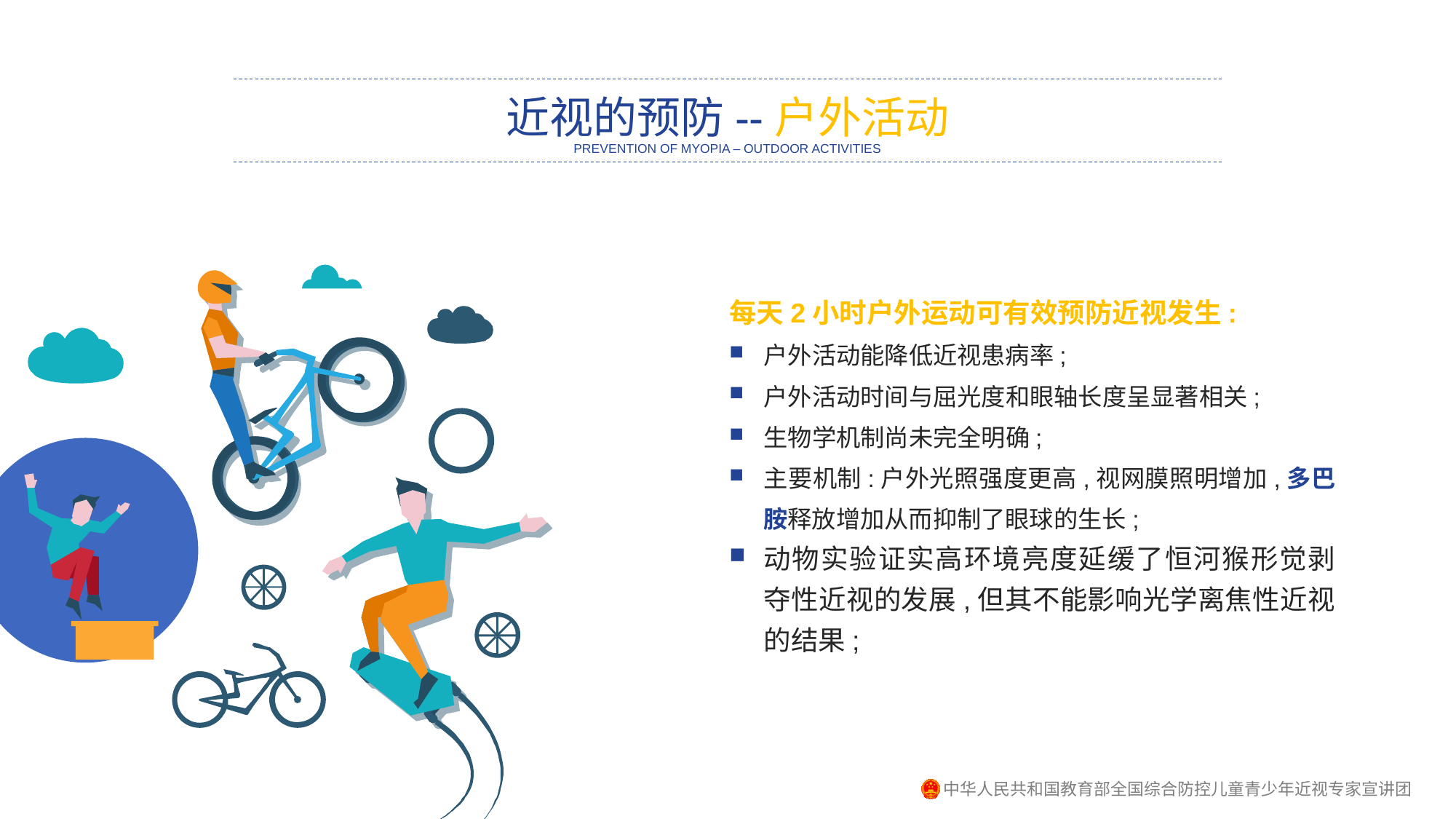

近视的预防--户外活动
PREVENTION OF MYOPIA – OUTDOOR ACTIVITIES

每天2小时户外运动可有效预防近视发生:
户外活动能降低近视患病率;
户外活动时间与屈光度和眼轴长度呈显著相关;
生物学机制尚未完全明确;
主要机制:户外光照强度更高,视网膜照明增加,多巴胺释放增加从而抑制了眼球的生长;
动物实验证实高环境亮度延缓了恒河猴形觉剥夺性近视的发展,但其不能影响光学离焦性近视的结果;